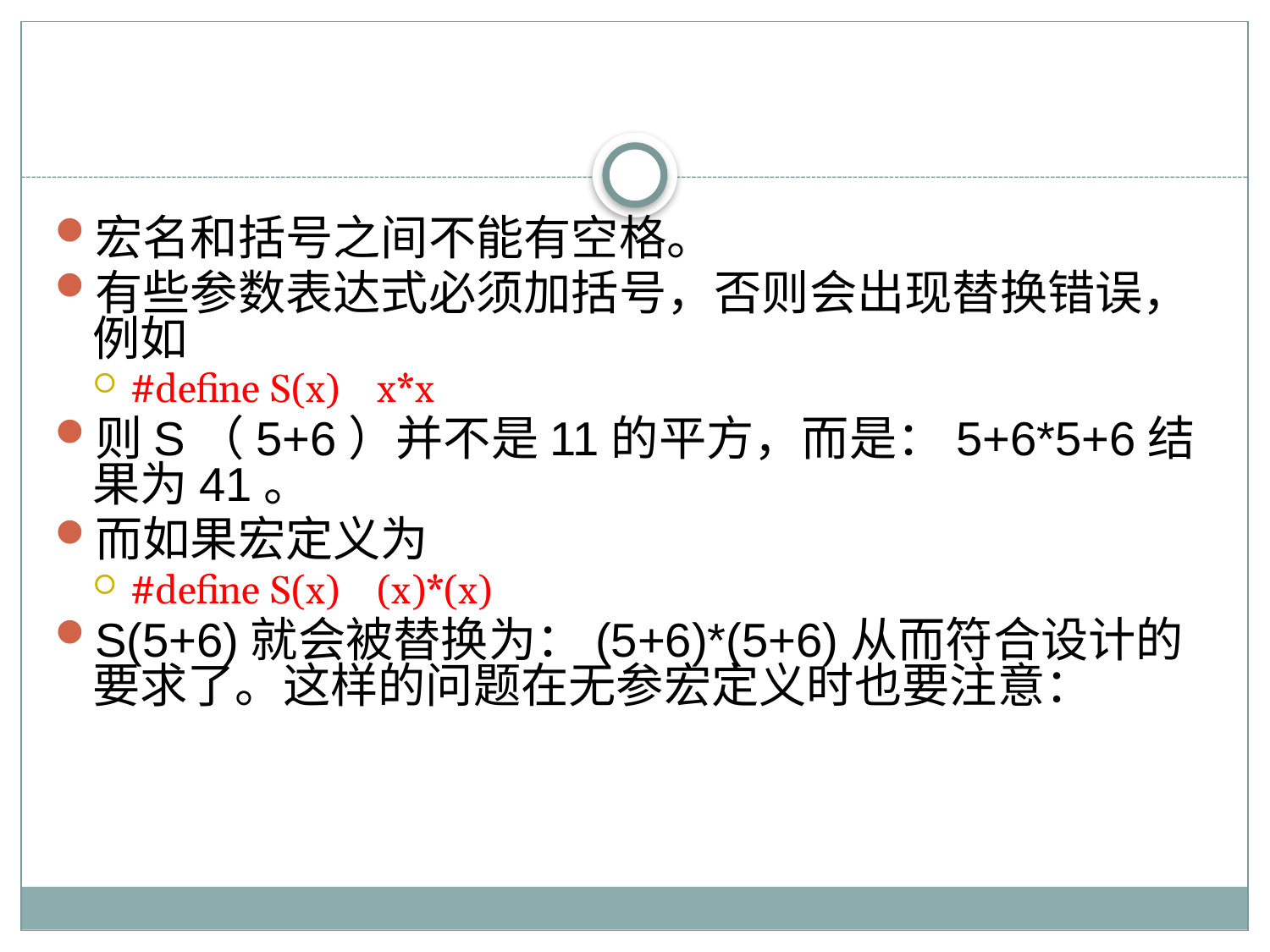

宏名和括号之间不能有空格。
有些参数表达式必须加括号，否则会出现替换错误，例如
#define S(x)    x*x
则S（5+6）并不是11的平方，而是：5+6*5+6结果为41。
而如果宏定义为
#define S(x)    (x)*(x)
S(5+6)就会被替换为：(5+6)*(5+6)从而符合设计的要求了。这样的问题在无参宏定义时也要注意：